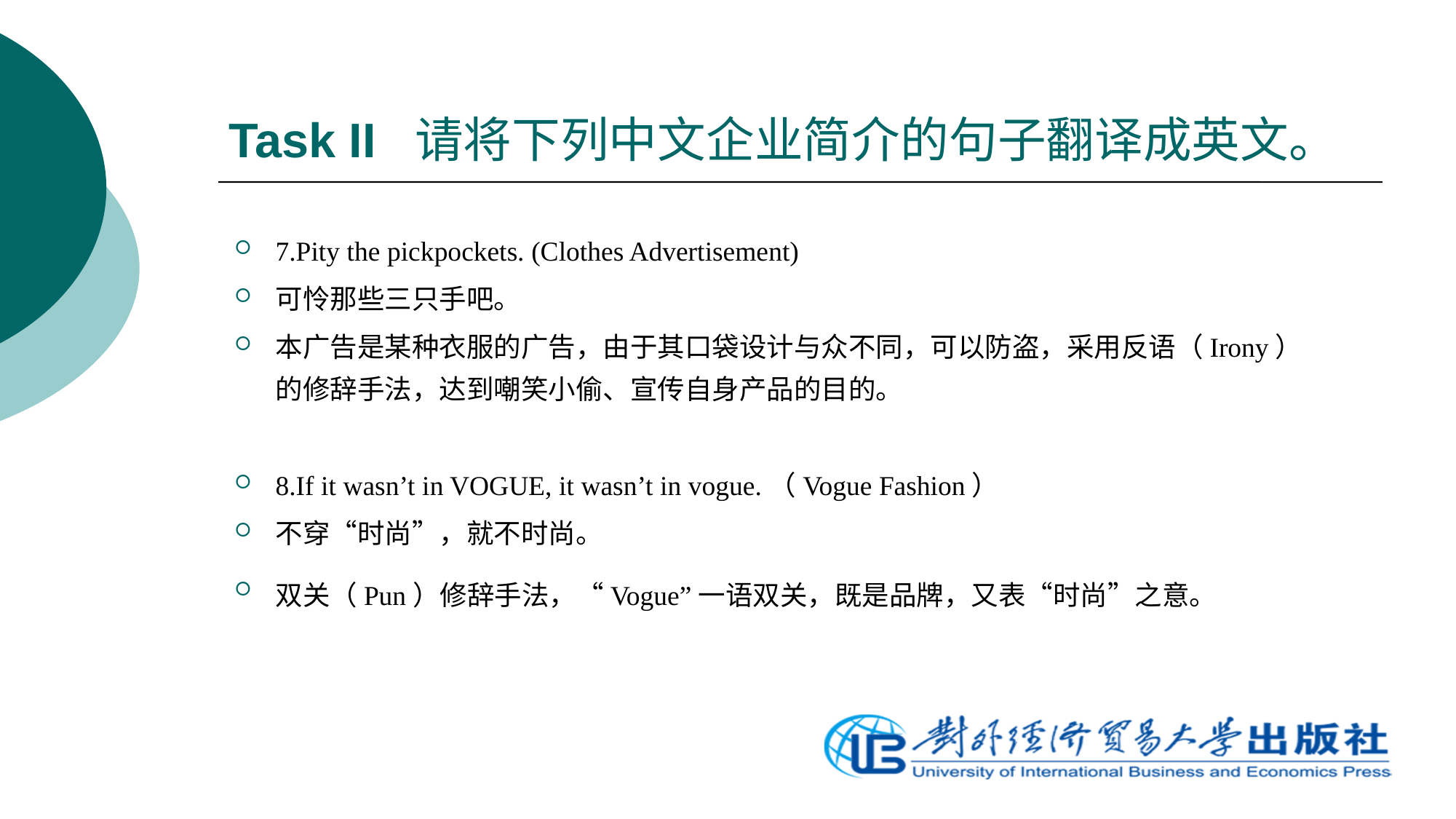

# Task II  请将下列中文企业简介的句子翻译成英文。
7.Pity the pickpockets. (Clothes Advertisement)
可怜那些三只手吧。
本广告是某种衣服的广告，由于其口袋设计与众不同，可以防盗，采用反语（Irony）的修辞手法，达到嘲笑小偷、宣传自身产品的目的。

8.If it wasn’t in VOGUE, it wasn’t in vogue.（Vogue Fashion）
不穿“时尚”，就不时尚。
双关（Pun）修辞手法，“Vogue”一语双关，既是品牌，又表“时尚”之意。